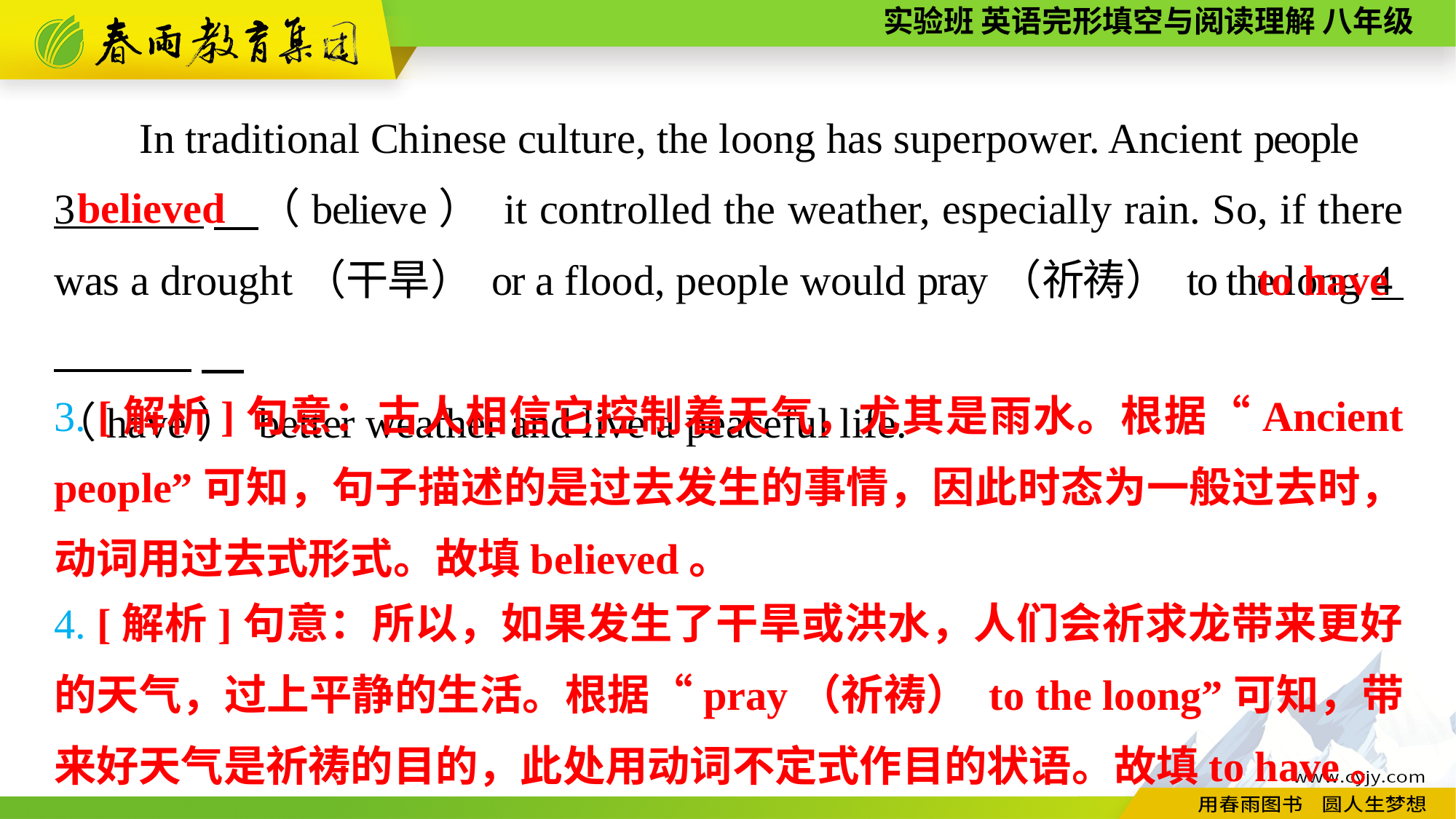

In traditional Chinese culture, the loong has superpower. Ancient people
3            　（believe） it controlled the weather, especially rain. So, if there was a drought（干旱） or a flood, people would pray（祈祷） to the long 4            .
（have） better weather and live a peaceful life.
believed
to have
3. [解析]句意：古人相信它控制着天气，尤其是雨水。根据“Ancient people”可知，句子描述的是过去发生的事情，因此时态为一般过去时，动词用过去式形式。故填believed。
4. [解析]句意：所以，如果发生了干旱或洪水，人们会祈求龙带来更好的天气，过上平静的生活。根据“pray（祈祷） to the loong”可知，带来好天气是祈祷的目的，此处用动词不定式作目的状语。故填to have。